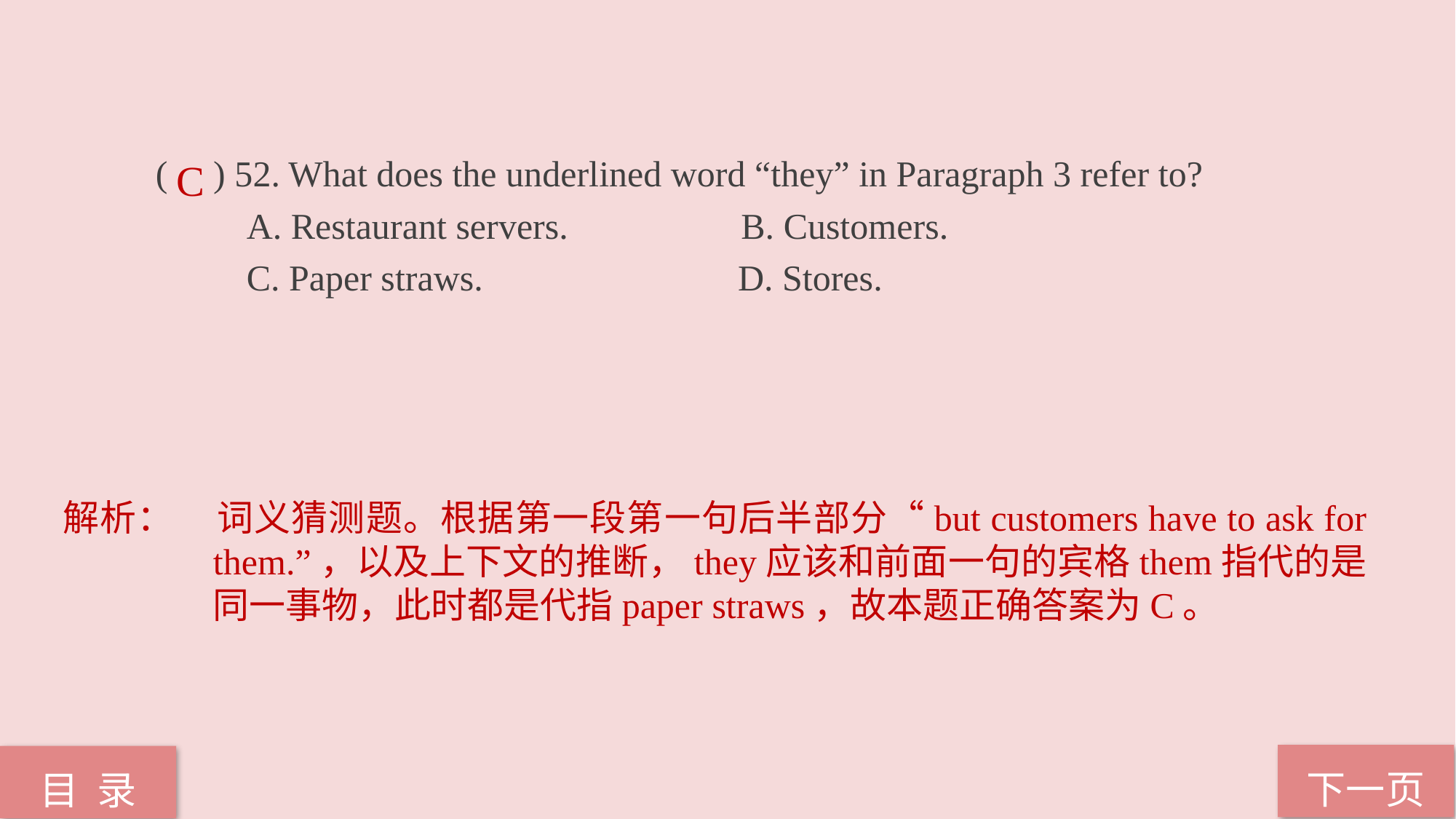

(     ) 52. What does the underlined word “they” in Paragraph 3 refer to?
          A. Restaurant servers.                   B. Customers.
          C. Paper straws.                            D. Stores.
C
解析：	词义猜测题。根据第一段第一句后半部分“but customers have to ask for them.”，以及上下文的推断，they应该和前面一句的宾格them指代的是同一事物，此时都是代指paper straws，故本题正确答案为C。